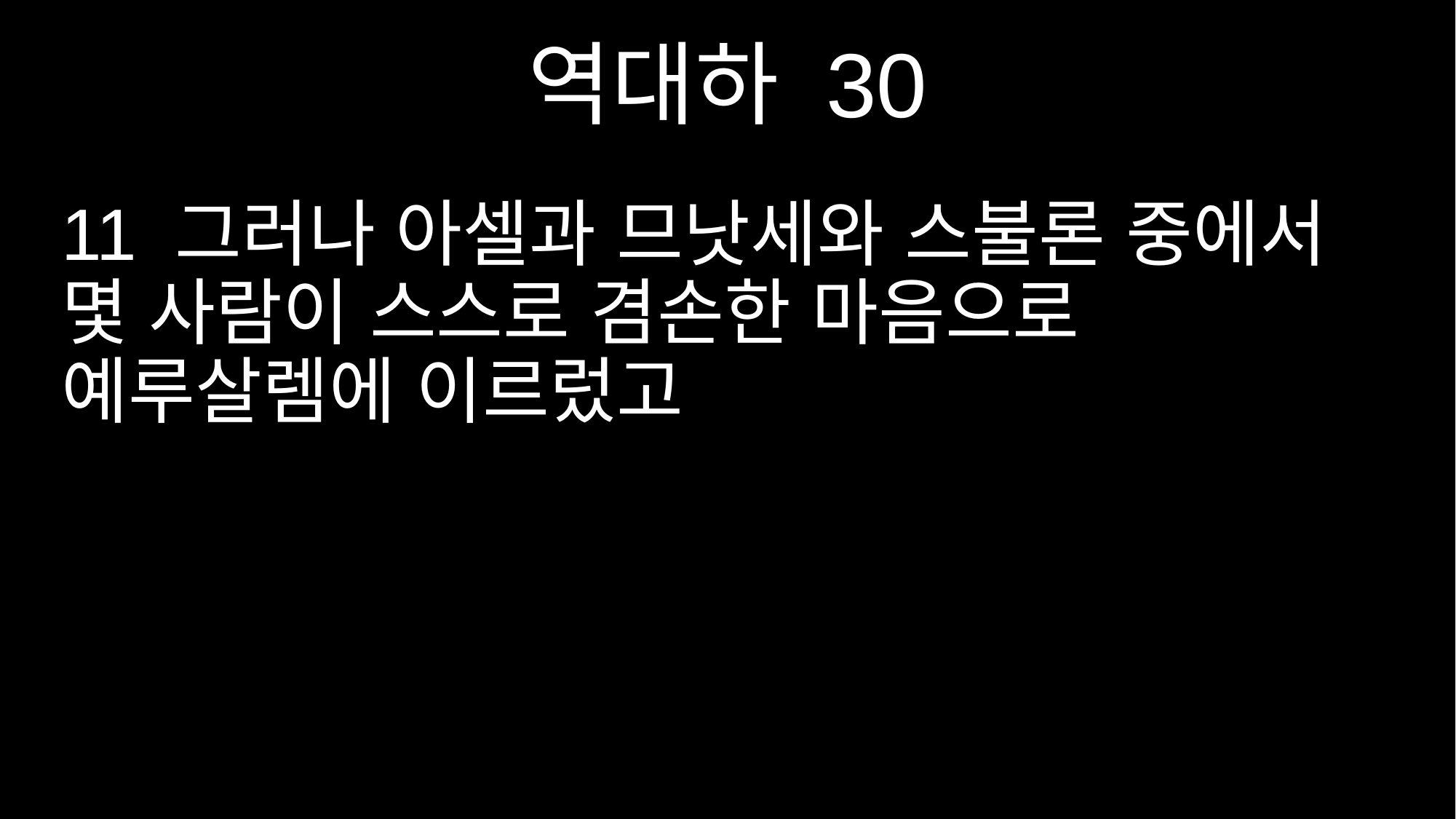

역대하 30
11 그러나 아셀과 므낫세와 스불론 중에서 몇 사람이 스스로 겸손한 마음으로 예루살렘에 이르렀고